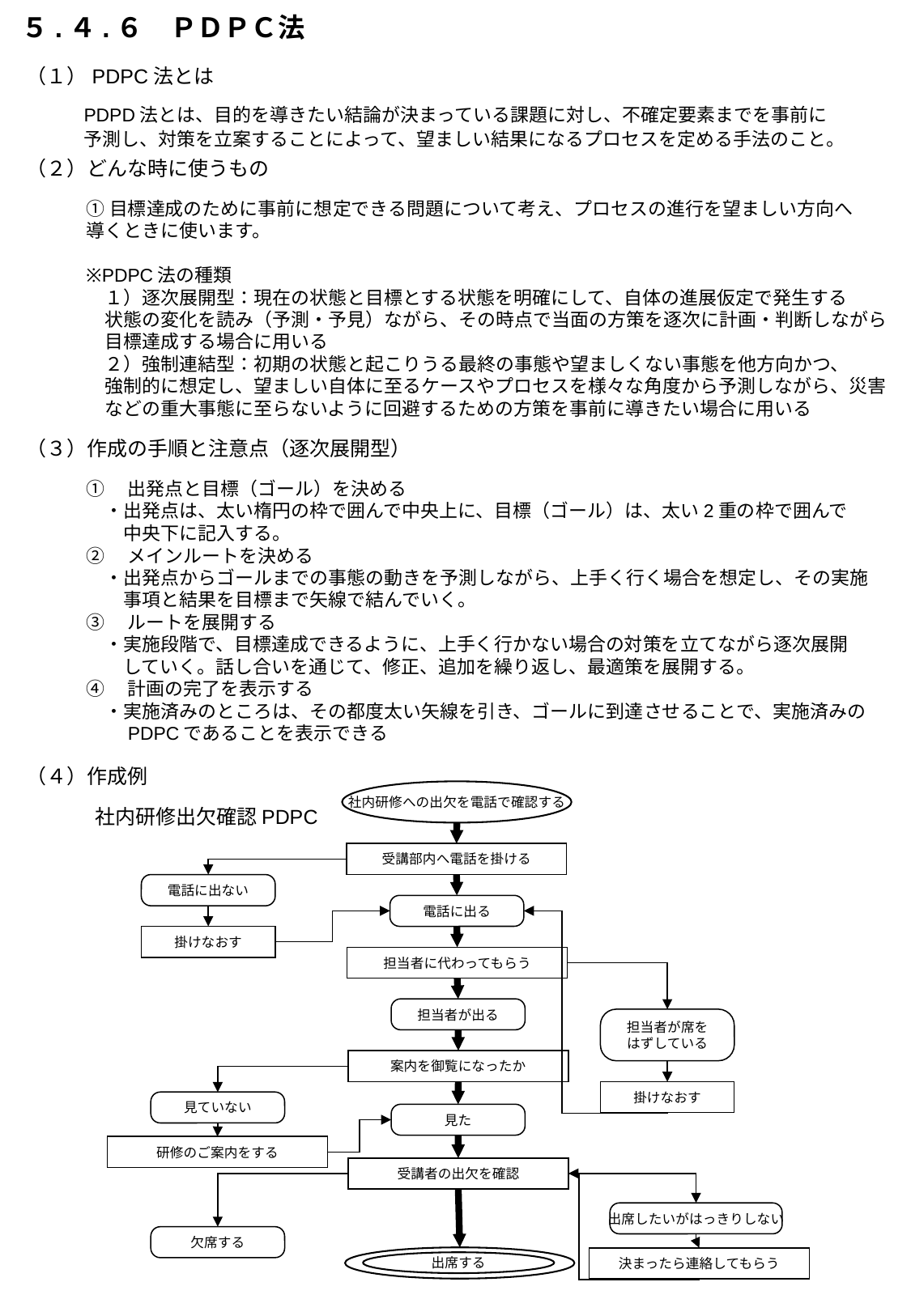

５.４.６　ＰＤＰＣ法
（１）PDPC法とは
PDPD法とは、目的を導きたい結論が決まっている課題に対し、不確定要素までを事前に
予測し、対策を立案することによって、望ましい結果になるプロセスを定める手法のこと。
（２）どんな時に使うもの
①目標達成のために事前に想定できる問題について考え、プロセスの進行を望ましい方向へ
導くときに使います。

※PDPC法の種類
　１）逐次展開型：現在の状態と目標とする状態を明確にして、自体の進展仮定で発生する
　状態の変化を読み（予測・予見）ながら、その時点で当面の方策を逐次に計画・判断しながら
　目標達成する場合に用いる
　２）強制連結型：初期の状態と起こりうる最終の事態や望ましくない事態を他方向かつ、
　強制的に想定し、望ましい自体に至るケースやプロセスを様々な角度から予測しながら、災害
　などの重大事態に至らないように回避するための方策を事前に導きたい場合に用いる
（３）作成の手順と注意点（逐次展開型）
①　出発点と目標（ゴール）を決める
　・出発点は、太い楕円の枠で囲んで中央上に、目標（ゴール）は、太い2重の枠で囲んで
　　中央下に記入する。
②　メインルートを決める
　・出発点からゴールまでの事態の動きを予測しながら、上手く行く場合を想定し、その実施
　　事項と結果を目標まで矢線で結んでいく。
③　ルートを展開する
　・実施段階で、目標達成できるように、上手く行かない場合の対策を立てながら逐次展開
　　していく。話し合いを通じて、修正、追加を繰り返し、最適策を展開する。
④　計画の完了を表示する
　・実施済みのところは、その都度太い矢線を引き、ゴールに到達させることで、実施済みの
　　PDPCであることを表示できる
（４）作成例
社内研修への出欠を電話で確認する
社内研修出欠確認PDPC
受講部内へ電話を掛ける
電話に出ない
電話に出る
掛けなおす
担当者に代わってもらう
担当者が出る
担当者が席を
はずしている
案内を御覧になったか
掛けなおす
見ていない
見た
研修のご案内をする
受講者の出欠を確認
出席したいがはっきりしない
欠席する
出席する
決まったら連絡してもらう
出席する